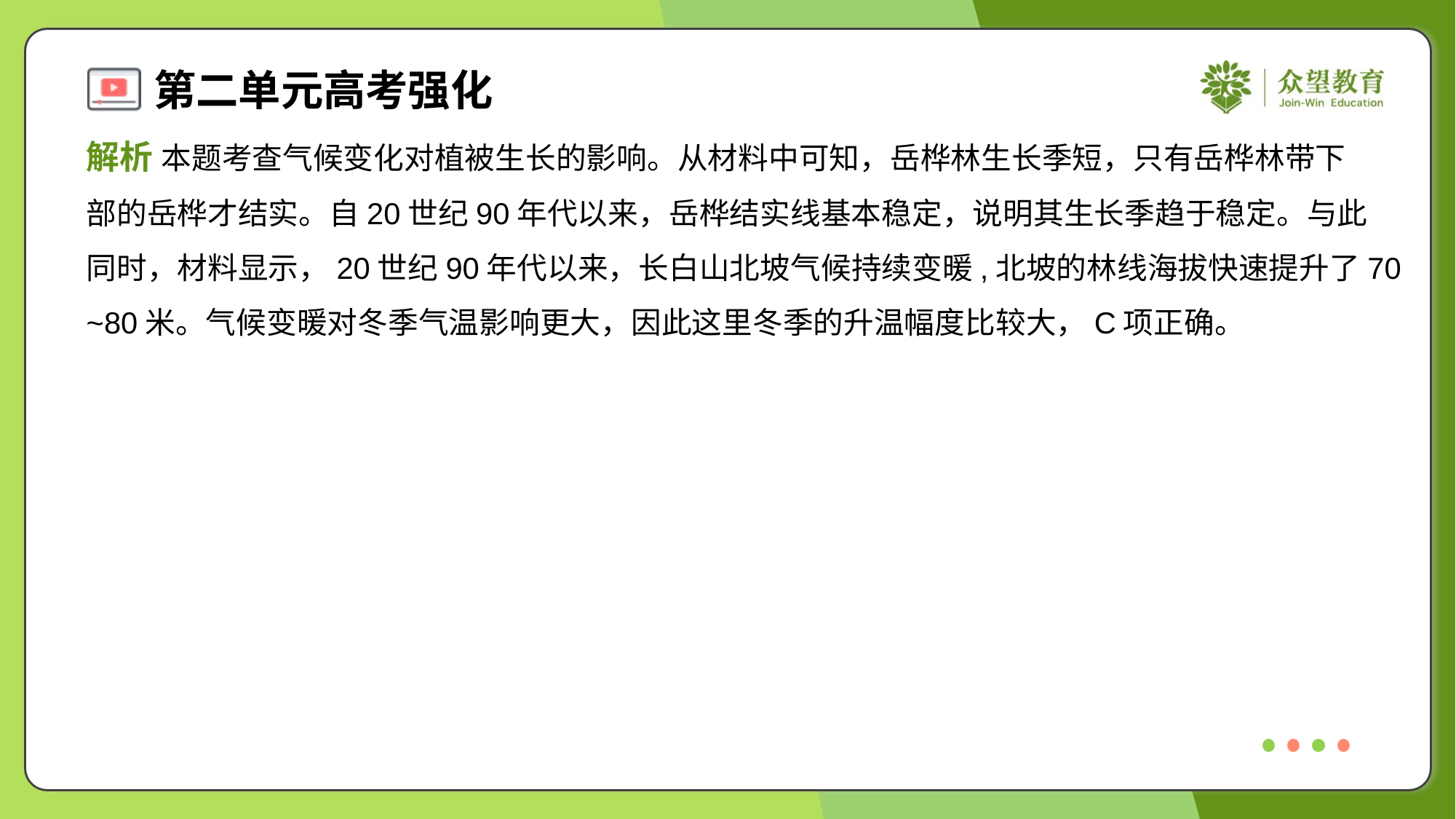

解析 本题考查气候变化对植被生长的影响。从材料中可知，岳桦林生长季短，只有岳桦林带下
部的岳桦才结实。自20世纪90年代以来，岳桦结实线基本稳定，说明其生长季趋于稳定。与此
同时，材料显示，20世纪90年代以来，长白山北坡气候持续变暖,北坡的林线海拔快速提升了70
~80米。气候变暖对冬季气温影响更大，因此这里冬季的升温幅度比较大，C项正确。